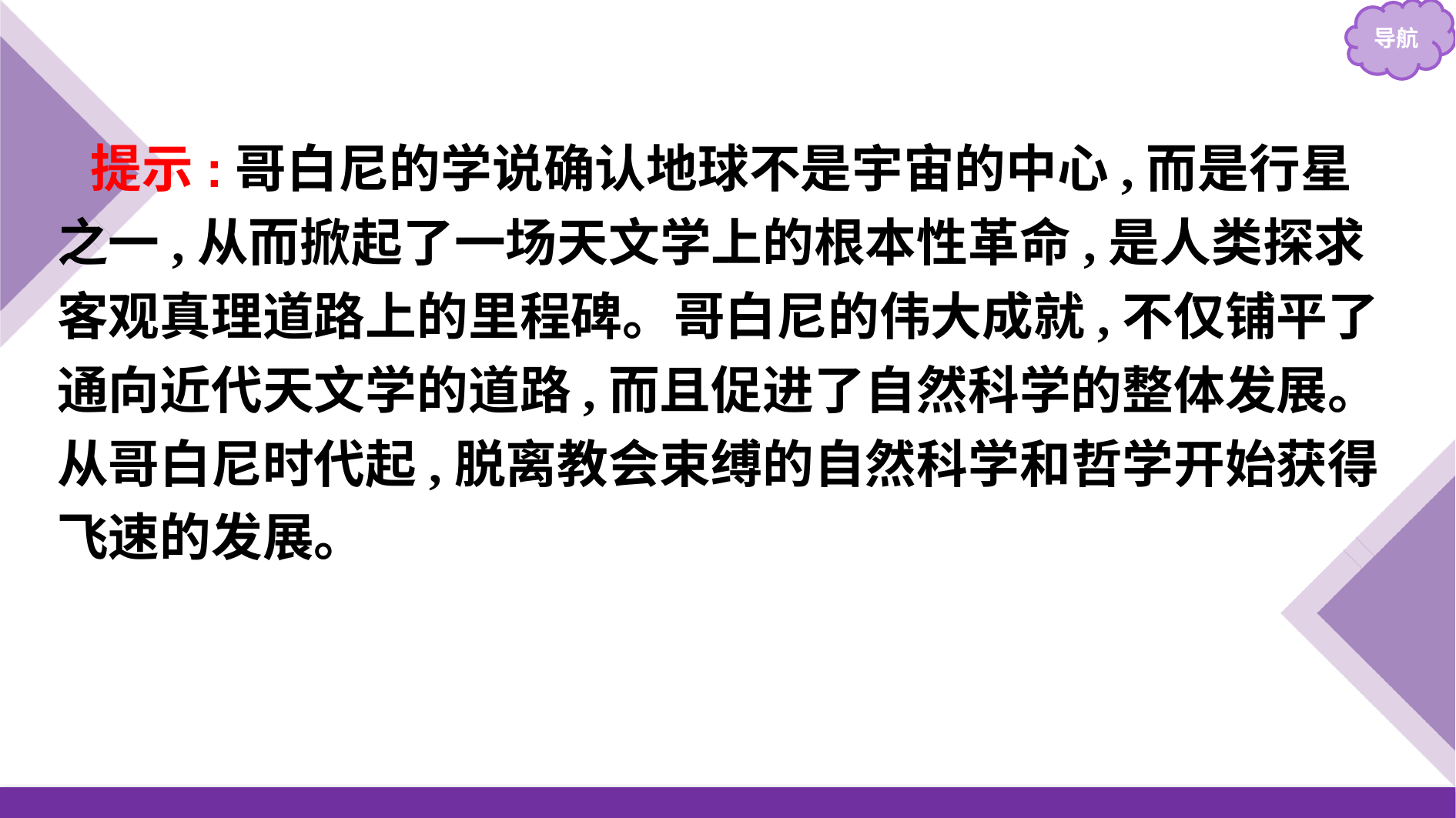

提示:哥白尼的学说确认地球不是宇宙的中心,而是行星之一,从而掀起了一场天文学上的根本性革命,是人类探求客观真理道路上的里程碑。哥白尼的伟大成就,不仅铺平了通向近代天文学的道路,而且促进了自然科学的整体发展。从哥白尼时代起,脱离教会束缚的自然科学和哲学开始获得飞速的发展。